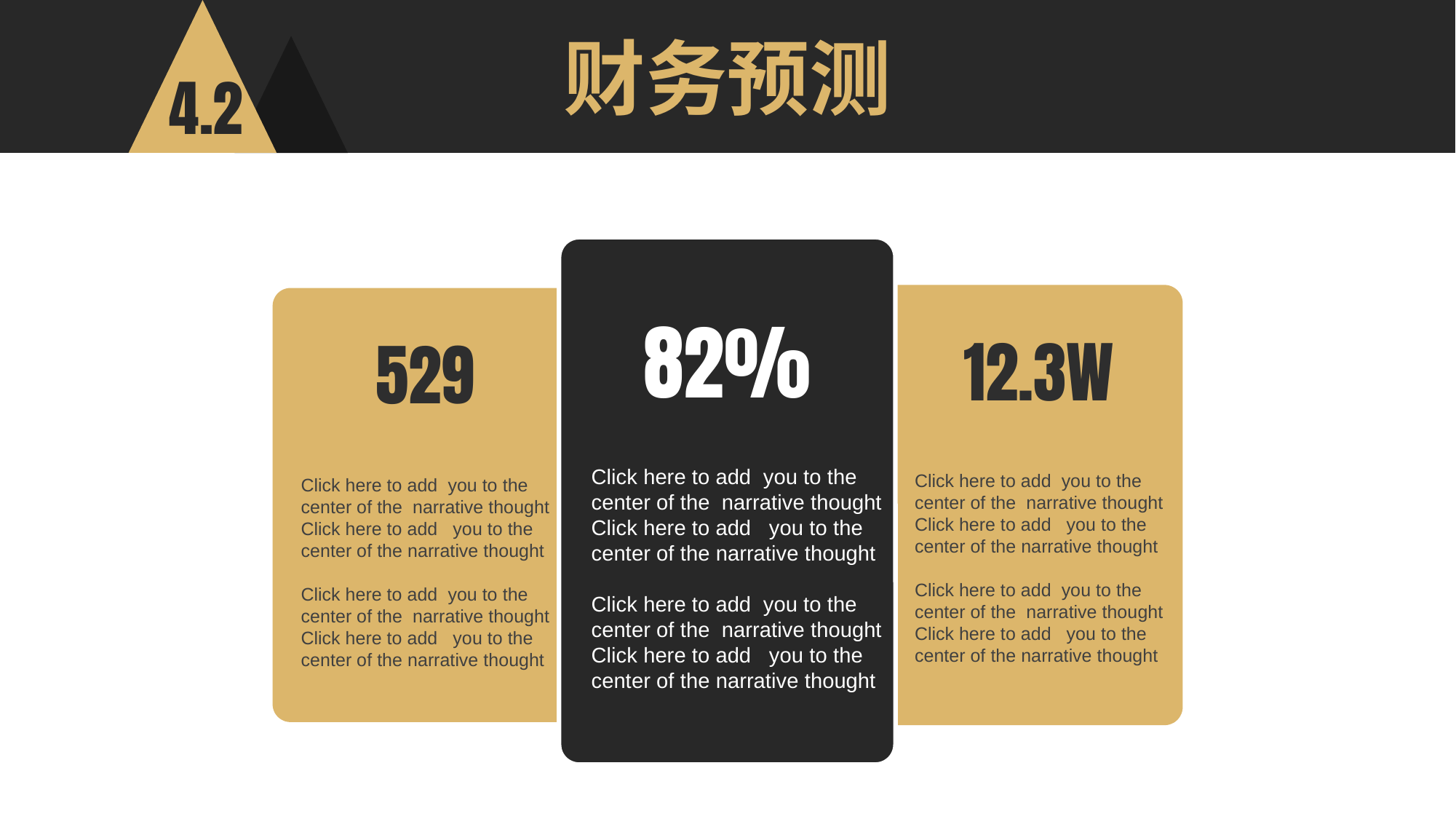

财务预测

4.2

82%
Click here to add  you to the
center of the  narrative thought
Click here to add   you to the
center of the narrative thought

Click here to add  you to the
center of the  narrative thought
Click here to add   you to the
center of the narrative thought

12.3W
Click here to add  you to the
center of the  narrative thought
Click here to add   you to the
center of the narrative thought

Click here to add  you to the
center of the  narrative thought
Click here to add   you to the
center of the narrative thought

529
Click here to add  you to the
center of the  narrative thought
Click here to add   you to the
center of the narrative thought

Click here to add  you to the
center of the  narrative thought
Click here to add   you to the
center of the narrative thought